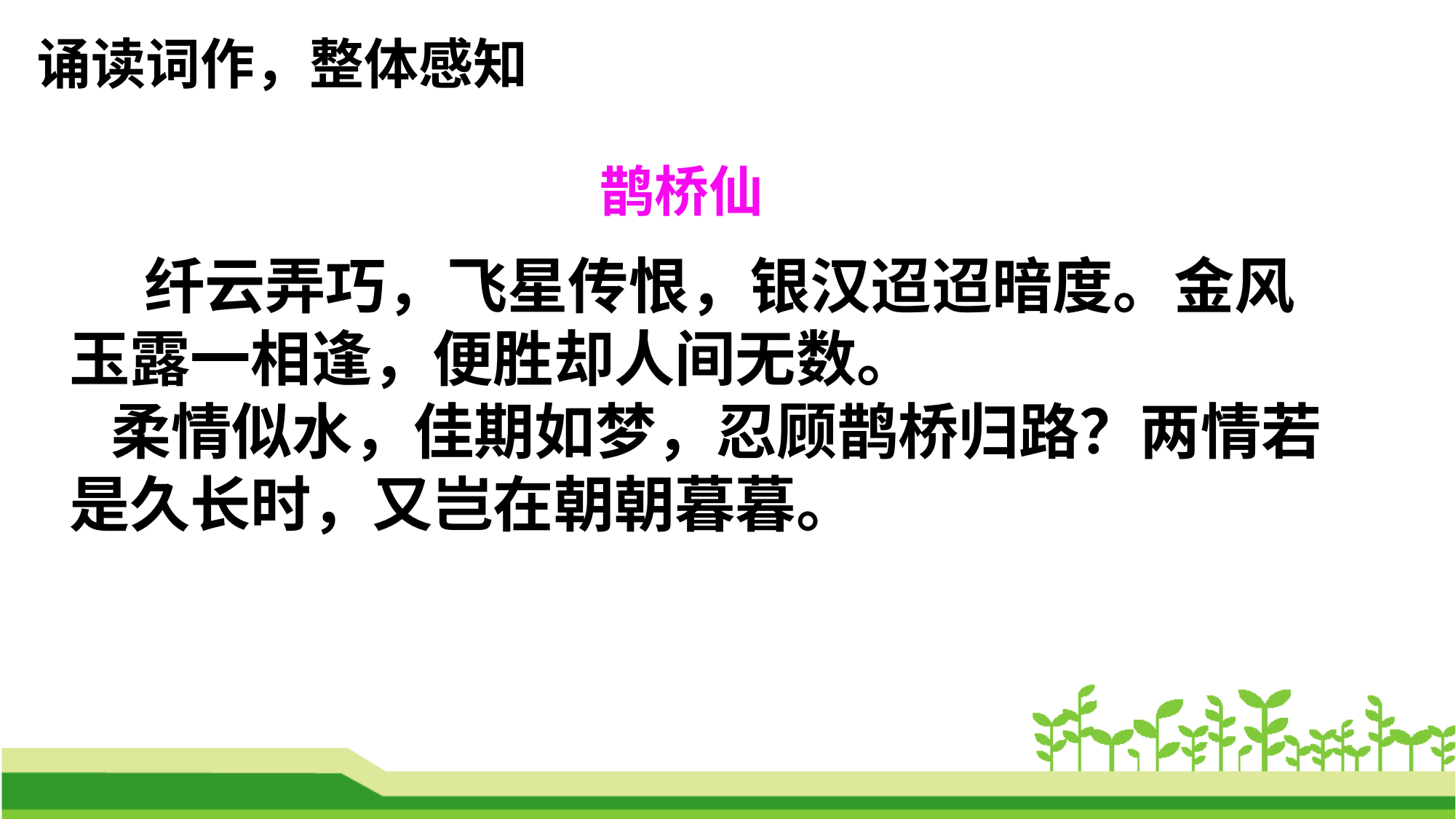

诵读词作，整体感知
             鹊桥仙
     纤云弄巧，飞星传恨，银汉迢迢暗度。金风玉露一相逢，便胜却人间无数。
   柔情似水，佳期如梦，忍顾鹊桥归路？两情若是久长时，又岂在朝朝暮暮。